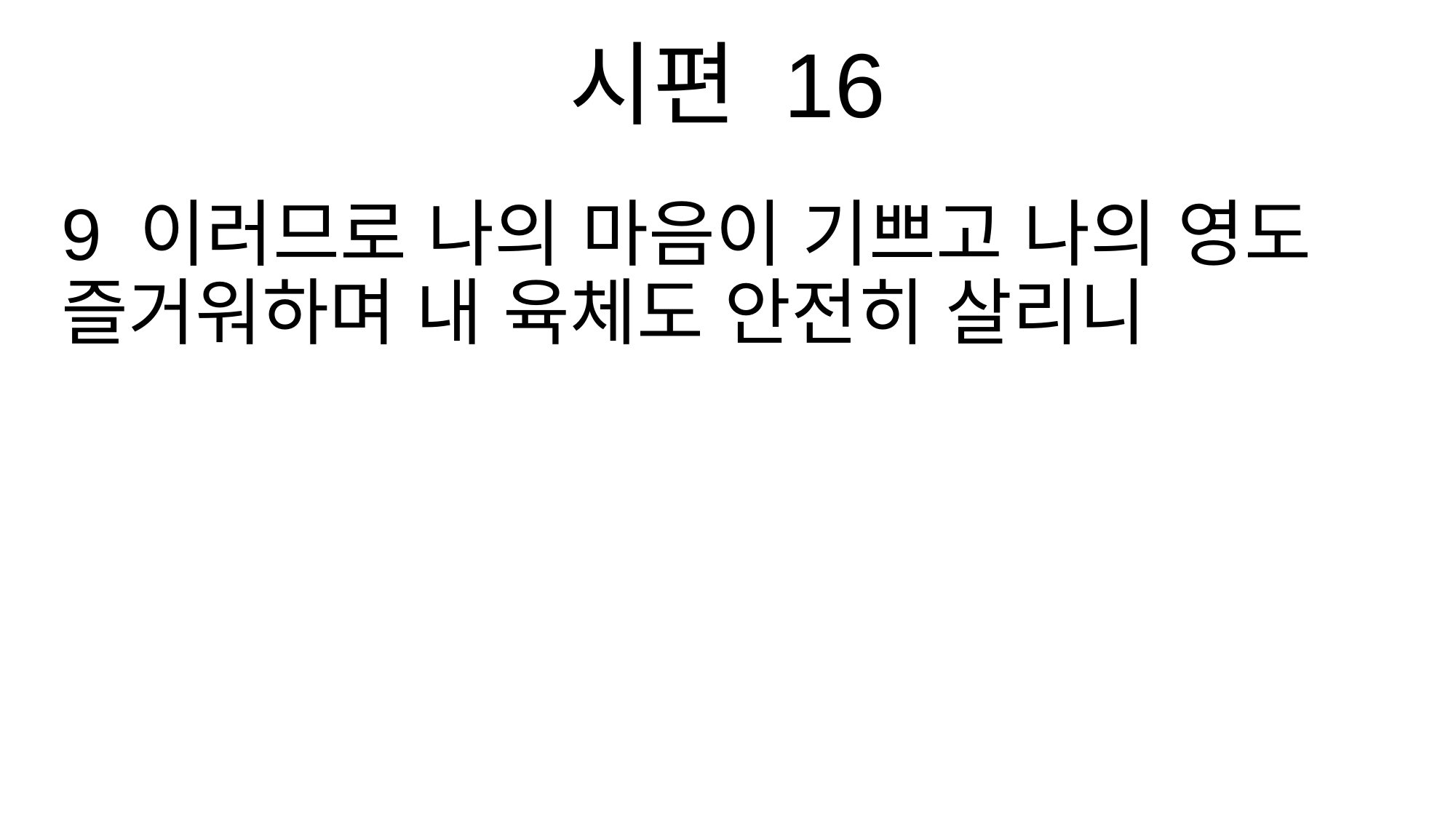

시편 16
9 이러므로 나의 마음이 기쁘고 나의 영도 즐거워하며 내 육체도 안전히 살리니